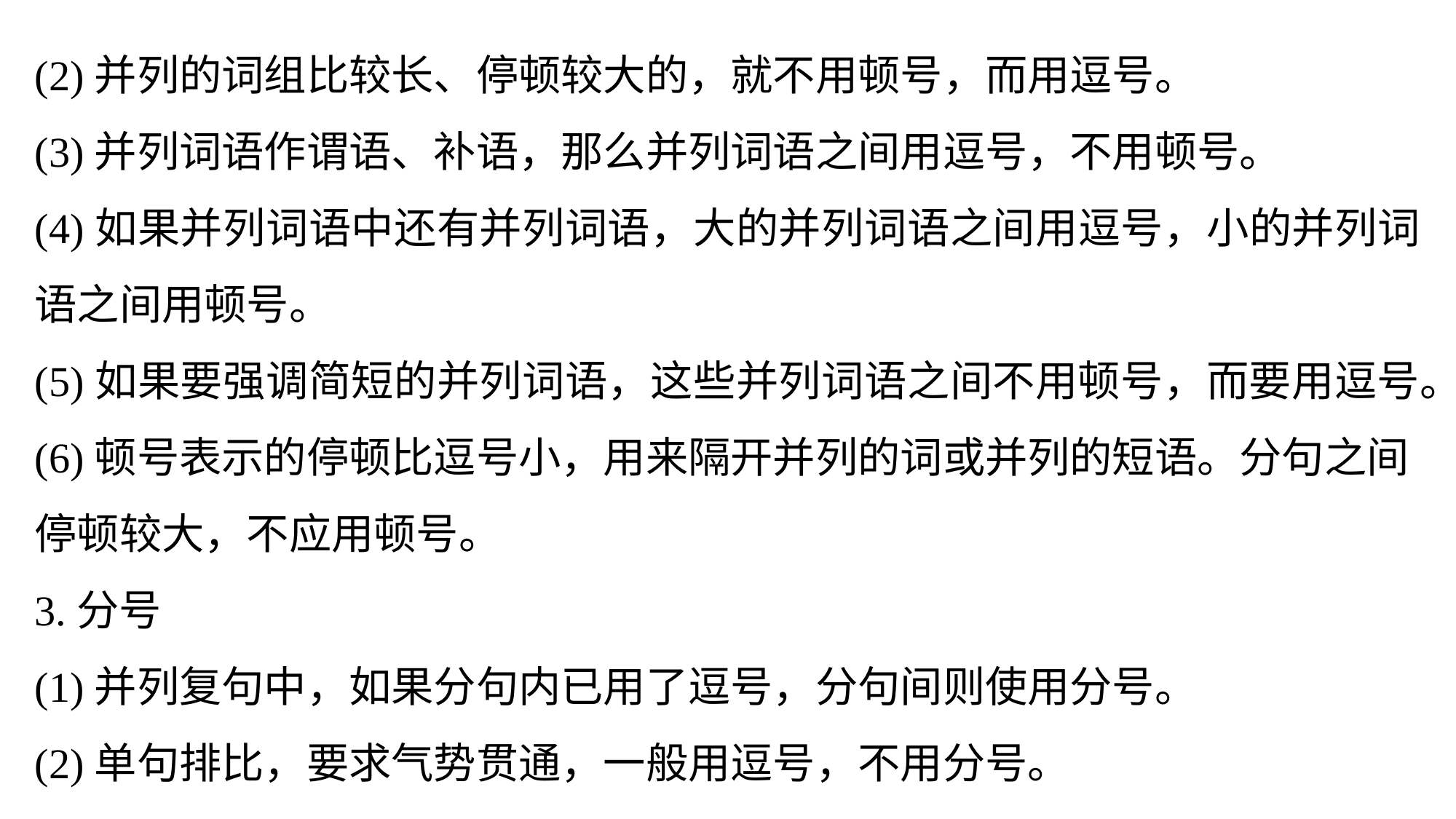

(2)并列的词组比较长、停顿较大的，就不用顿号，而用逗号。
(3)并列词语作谓语、补语，那么并列词语之间用逗号，不用顿号。
(4)如果并列词语中还有并列词语，大的并列词语之间用逗号，小的并列词语之间用顿号。
(5)如果要强调简短的并列词语，这些并列词语之间不用顿号，而要用逗号。
(6)顿号表示的停顿比逗号小，用来隔开并列的词或并列的短语。分句之间停顿较大，不应用顿号。
3.分号
(1)并列复句中，如果分句内已用了逗号，分句间则使用分号。
(2)单句排比，要求气势贯通，一般用逗号，不用分号。